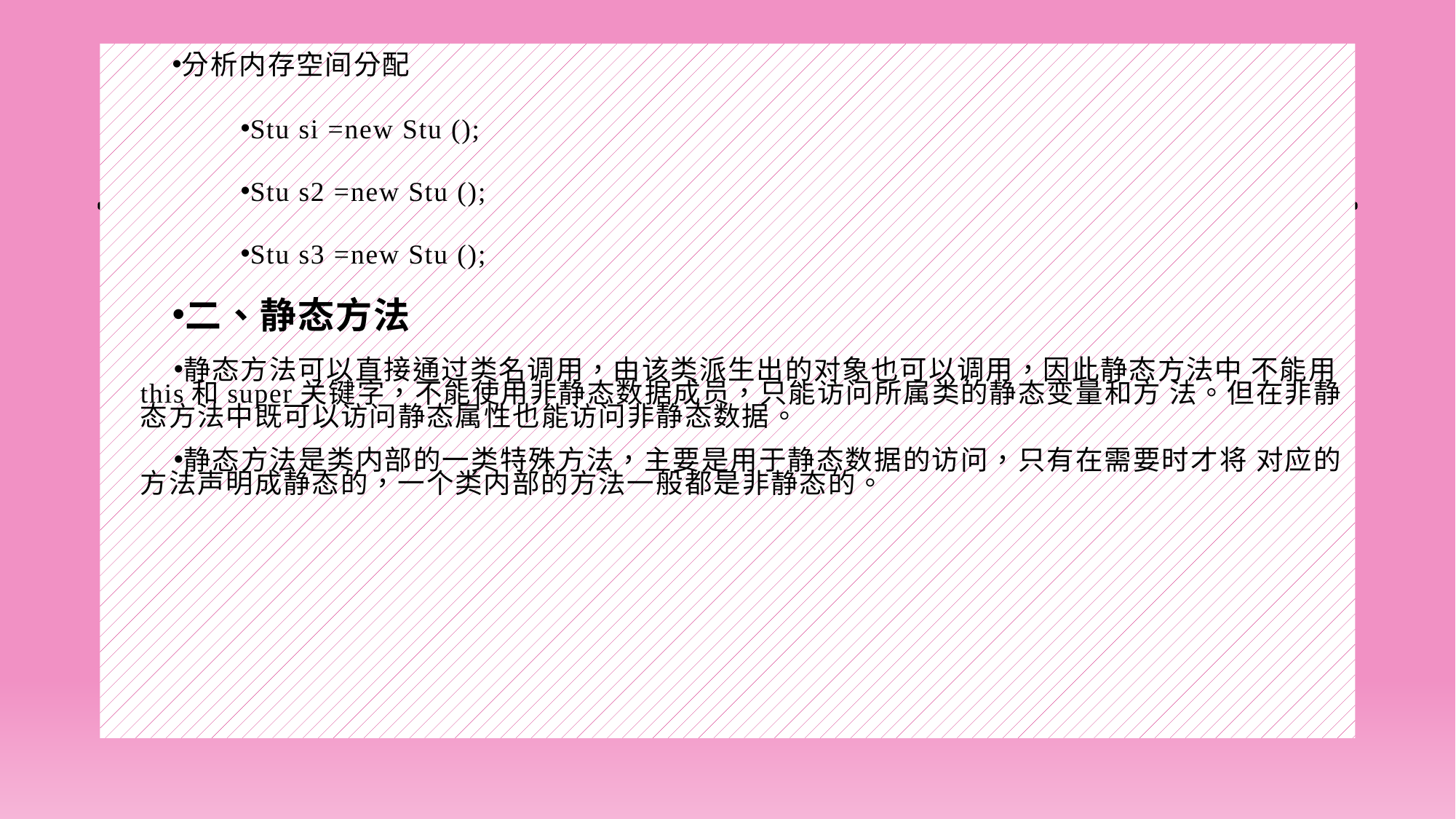

#
分析内存空间分配
Stu si =new Stu ();
Stu s2 =new Stu ();
Stu s3 =new Stu ();
二、静态方法
静态方法可以直接通过类名调用，由该类派生出的对象也可以调用，因此静态方法中 不能用this和super关键字，不能使用非静态数据成员，只能访问所属类的静态变量和方 法。但在非静态方法中既可以访问静态属性也能访问非静态数据。
静态方法是类内部的一类特殊方法，主要是用于静态数据的访问，只有在需要时才将 对应的方法声明成静态的，一个类内部的方法一般都是非静态的。